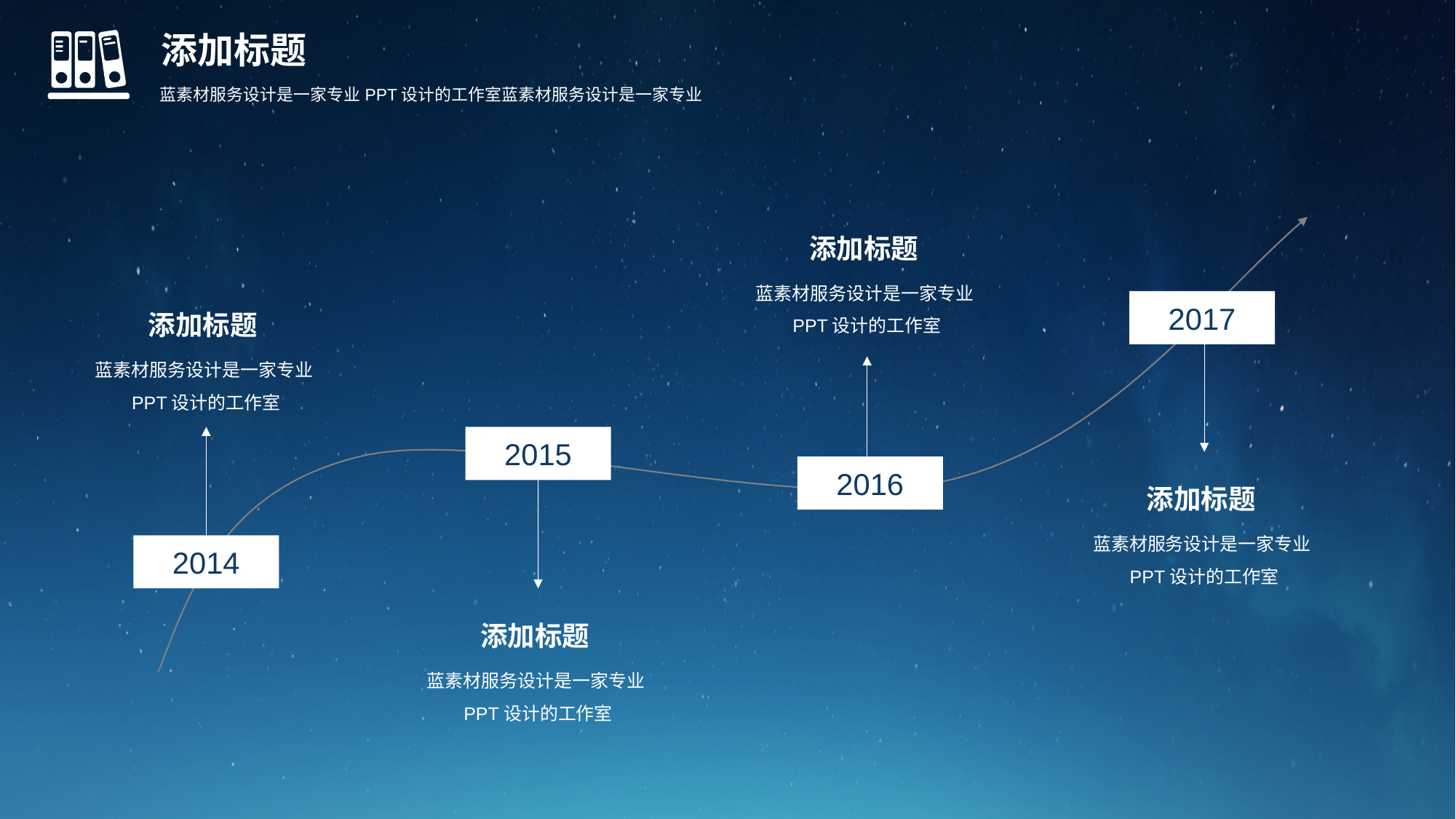

添加标题
蓝素材服务设计是一家专业PPT设计的工作室蓝素材服务设计是一家专业

添加标题
蓝素材服务设计是一家专业PPT设计的工作室
2017
添加标题
蓝素材服务设计是一家专业PPT设计的工作室
2015
2016
添加标题
蓝素材服务设计是一家专业PPT设计的工作室
2014
添加标题
蓝素材服务设计是一家专业PPT设计的工作室